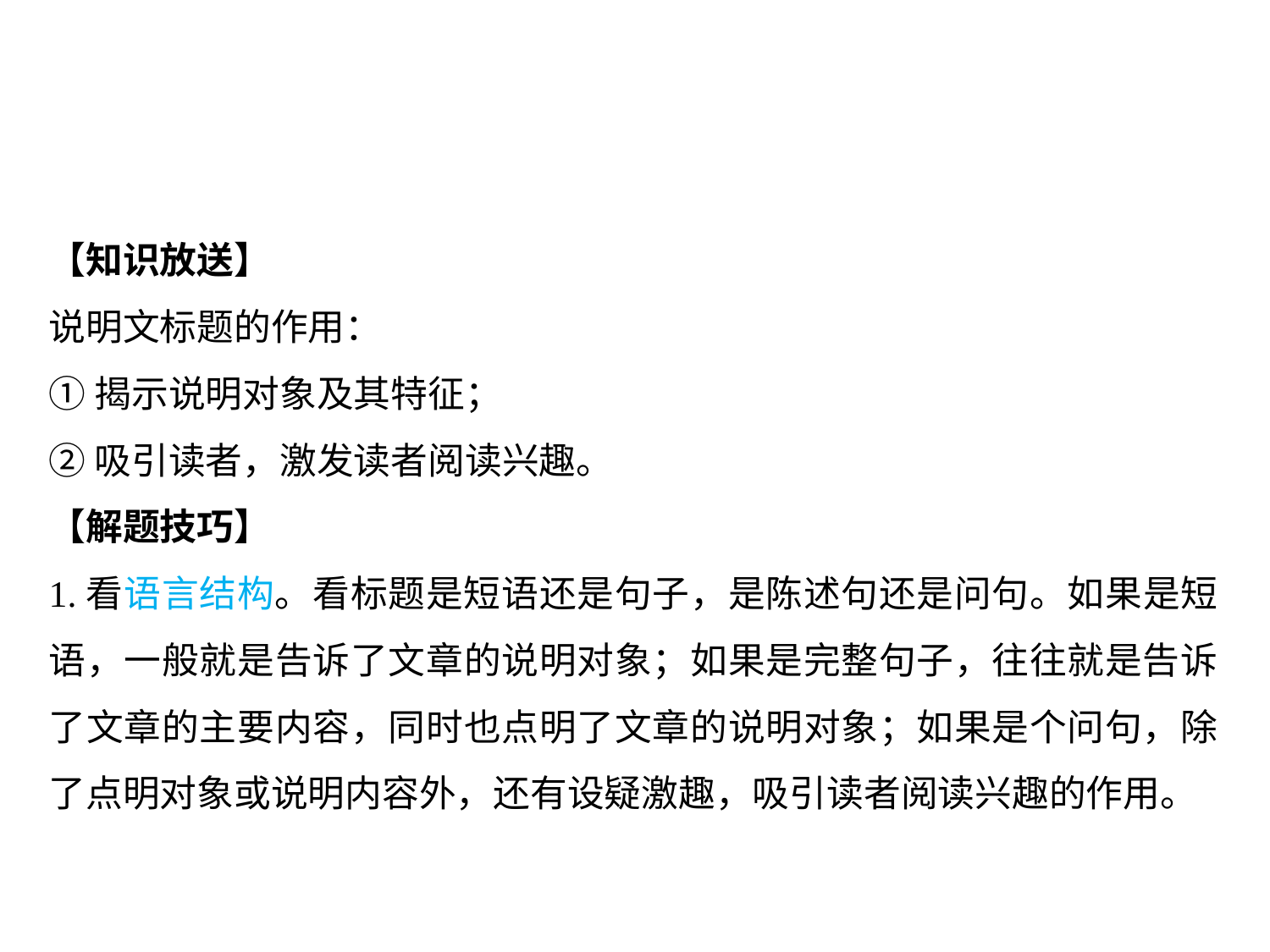

【知识放送】
说明文标题的作用：
①揭示说明对象及其特征；
②吸引读者，激发读者阅读兴趣。
【解题技巧】
1.看语言结构。看标题是短语还是句子，是陈述句还是问句。如果是短语，一般就是告诉了文章的说明对象；如果是完整句子，往往就是告诉了文章的主要内容，同时也点明了文章的说明对象；如果是个问句，除了点明对象或说明内容外，还有设疑激趣，吸引读者阅读兴趣的作用。